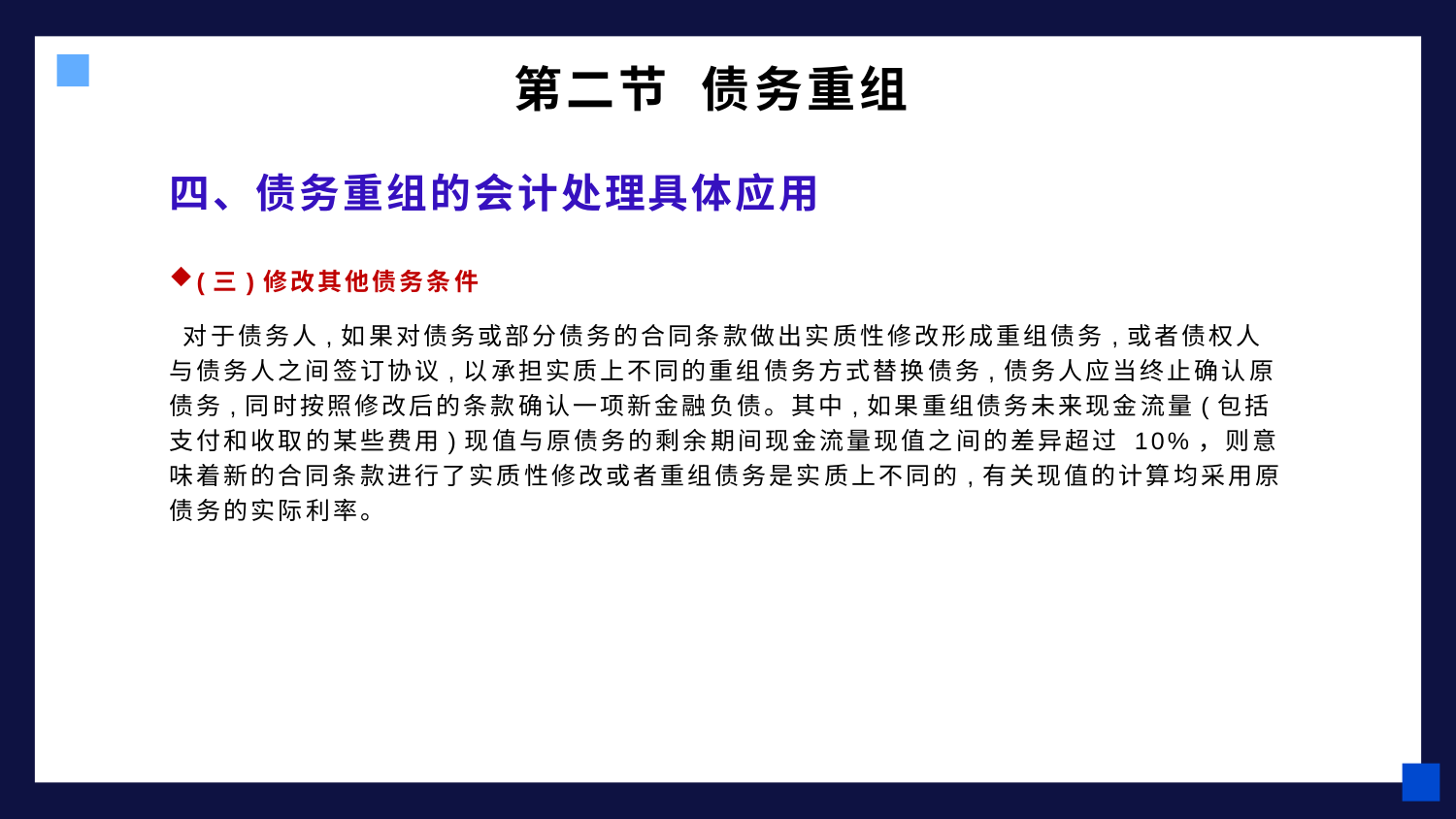

第二节  债务重组
# 四、债务重组的会计处理具体应用
(三)修改其他债务条件
 对于债务人,如果对债务或部分债务的合同条款做出实质性修改形成重组债务,或者债权人与债务人之间签订协议,以承担实质上不同的重组债务方式替换债务,债务人应当终止确认原债务,同时按照修改后的条款确认一项新金融负债。其中,如果重组债务未来现金流量(包括支付和收取的某些费用)现值与原债务的剩余期间现金流量现值之间的差异超过 10%，则意味着新的合同条款进行了实质性修改或者重组债务是实质上不同的,有关现值的计算均采用原债务的实际利率。